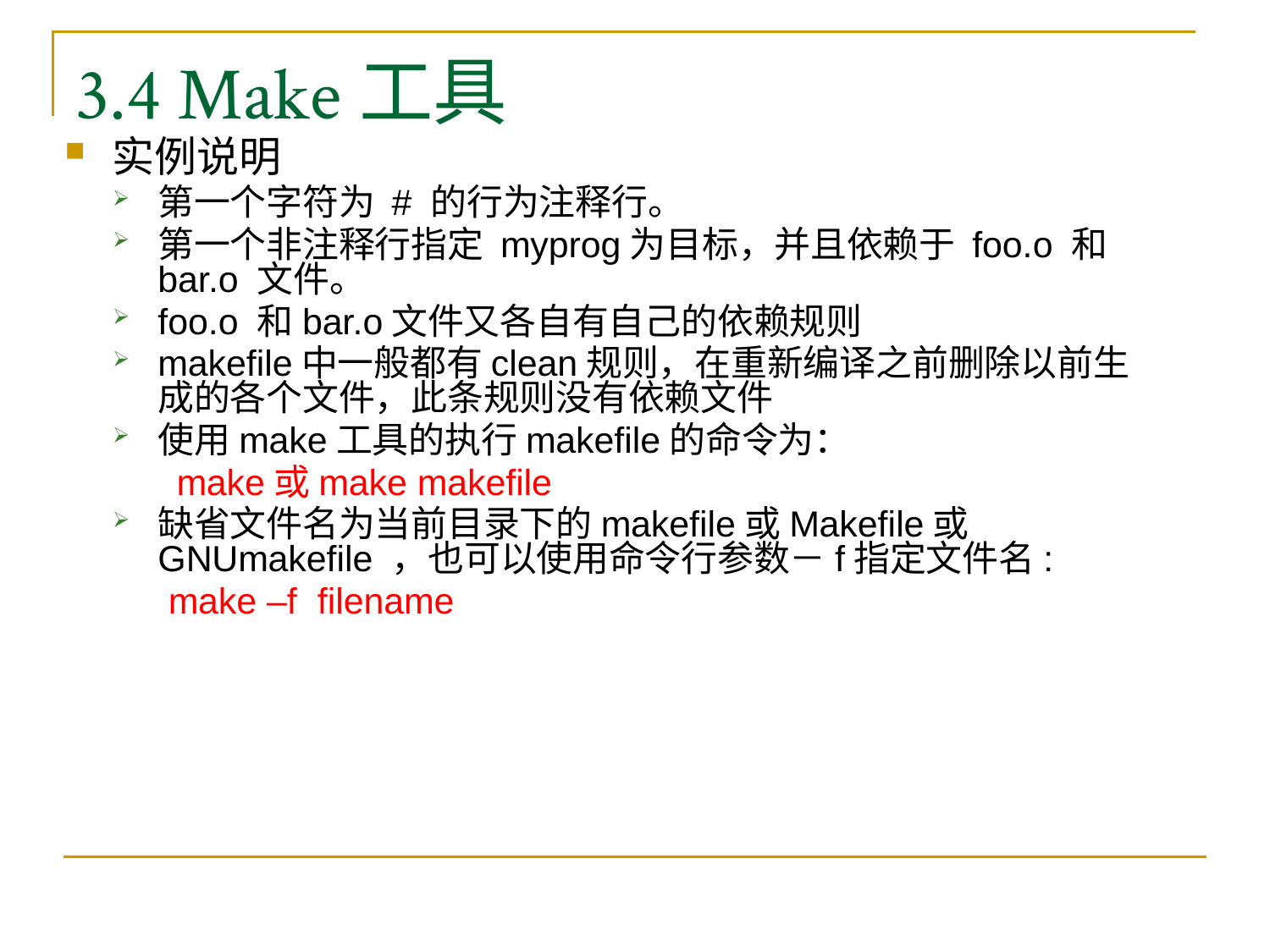

# 3.4 Make工具
实例说明
第一个字符为 # 的行为注释行。
第一个非注释行指定 myprog为目标，并且依赖于 foo.o 和bar.o 文件。
foo.o 和bar.o文件又各自有自己的依赖规则
makefile中一般都有clean规则，在重新编译之前删除以前生成的各个文件，此条规则没有依赖文件
使用make工具的执行makefile的命令为：
           make或make makefile
缺省文件名为当前目录下的makefile或Makefile或 GNUmakefile ，也可以使用命令行参数－f指定文件名:
 make –f  filename